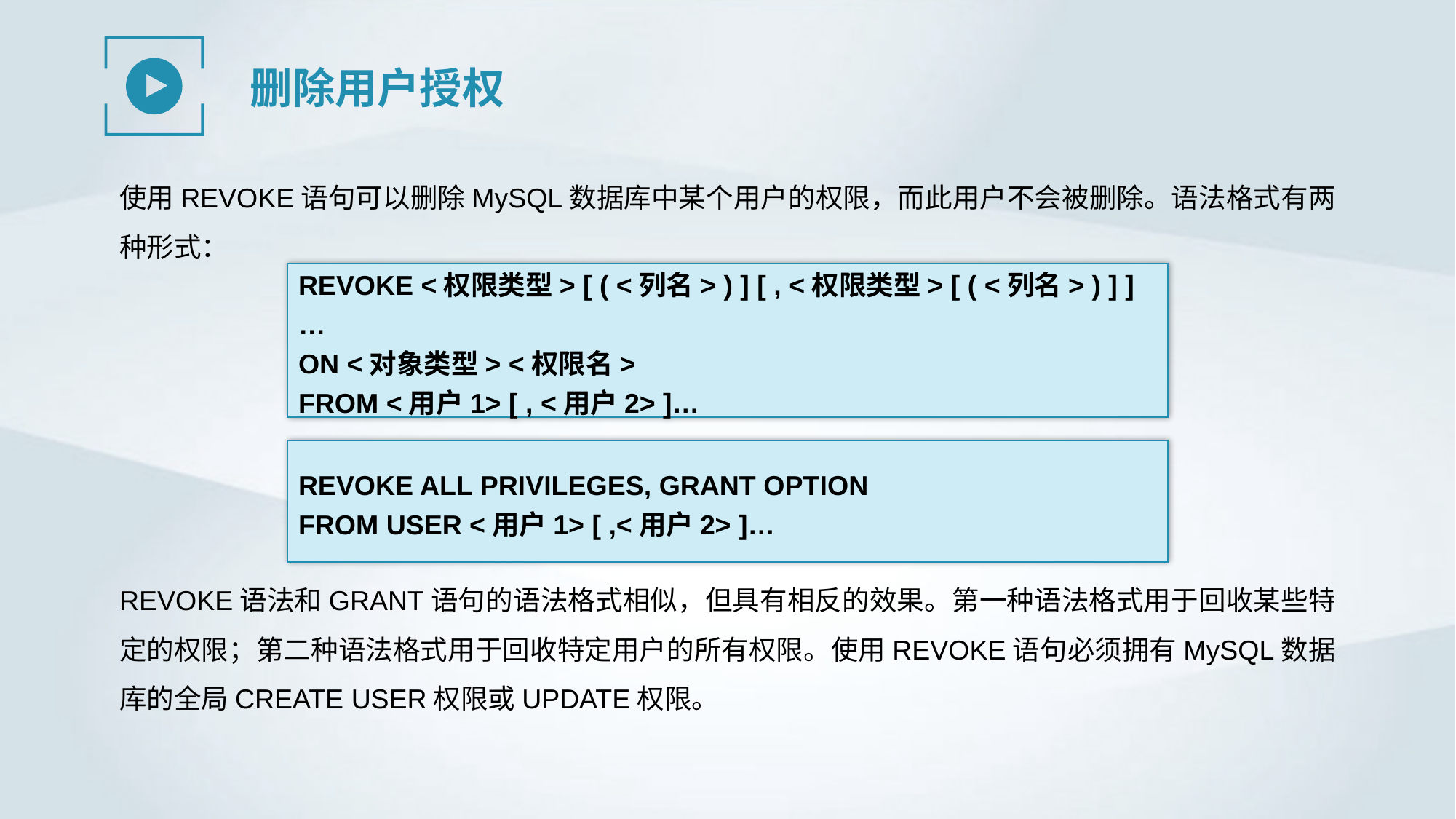

删除用户授权
使用REVOKE语句可以删除MySQL数据库中某个用户的权限，而此用户不会被删除。语法格式有两种形式：
REVOKE <权限类型> [ ( <列名> ) ] [ , <权限类型> [ ( <列名> ) ] ]…
ON <对象类型> <权限名>
FROM <用户1> [ , <用户2> ]…
REVOKE ALL PRIVILEGES, GRANT OPTION
FROM USER <用户1> [ ,<用户2> ]…
REVOKE语法和GRANT语句的语法格式相似，但具有相反的效果。第一种语法格式用于回收某些特定的权限；第二种语法格式用于回收特定用户的所有权限。使用REVOKE语句必须拥有MySQL数据库的全局CREATE USER权限或UPDATE权限。